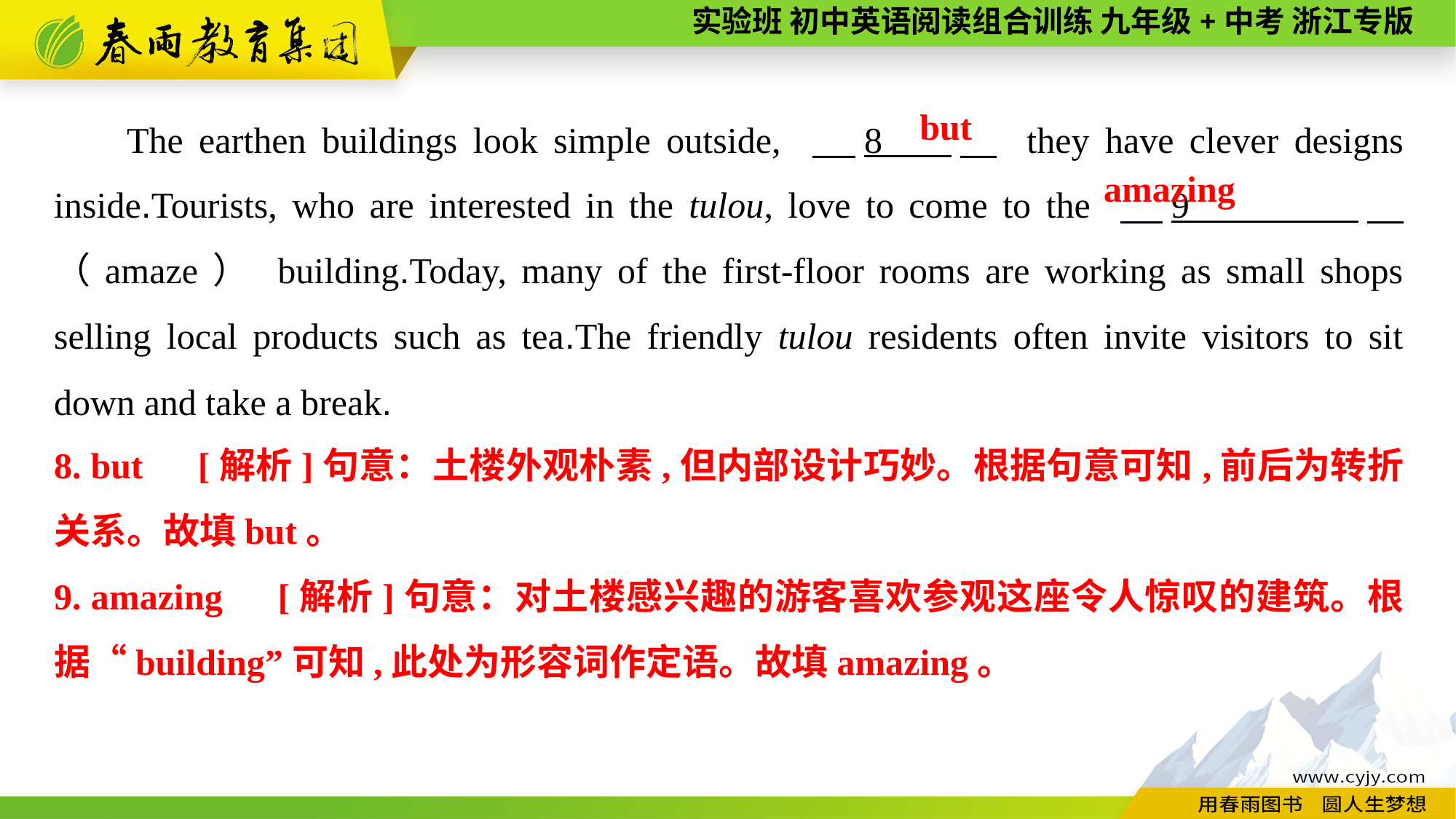

The earthen buildings look simple outside, 　8    　 they have clever designs inside.Tourists, who are interested in the tulou, love to come to the 　9           　（amaze） building.Today, many of the first-floor rooms are working as small shops selling local products such as tea.The friendly tulou residents often invite visitors to sit down and take a break.
but
amazing
8. but　[解析]句意：土楼外观朴素,但内部设计巧妙。根据句意可知,前后为转折关系。故填but。
9. amazing　[解析]句意：对土楼感兴趣的游客喜欢参观这座令人惊叹的建筑。根据“building”可知,此处为形容词作定语。故填amazing。